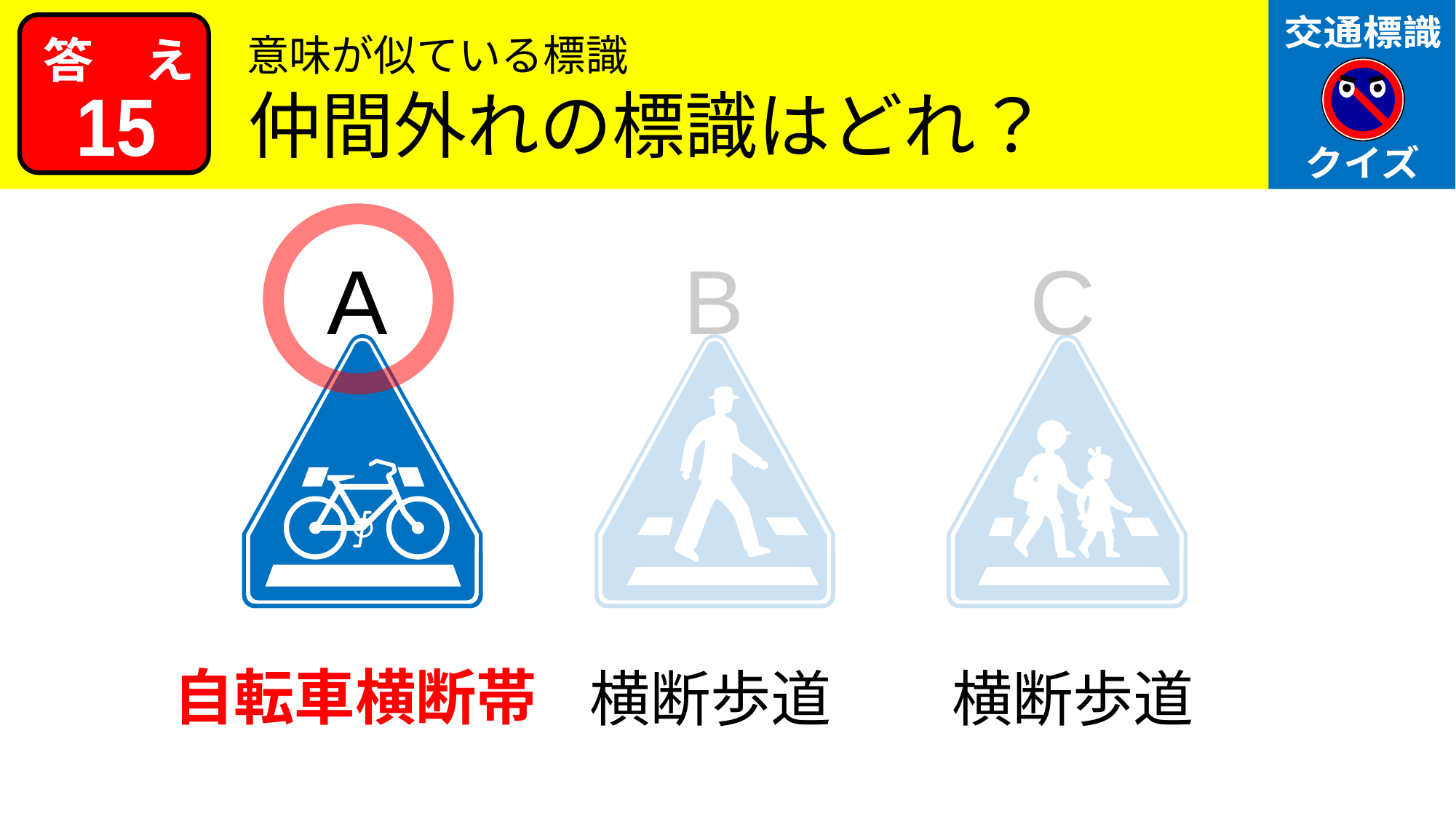

意味が似ている標識
仲間外れの標識はどれ？
15

A
B
C

自転車横断帯
横断歩道
横断歩道